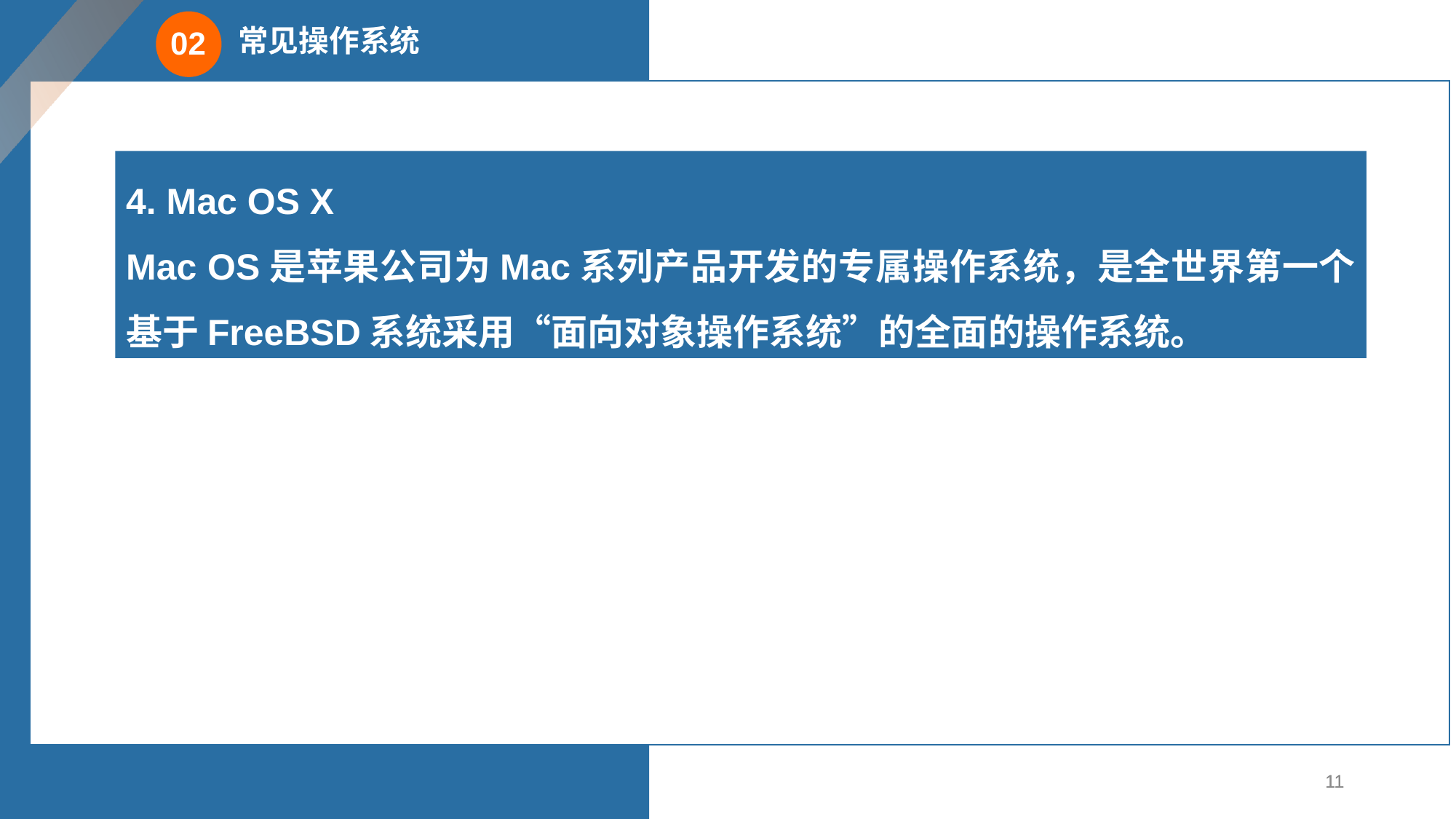

常见操作系统
02
4. Mac OS X
Mac OS是苹果公司为Mac系列产品开发的专属操作系统，是全世界第一个基于FreeBSD系统采用“面向对象操作系统”的全面的操作系统。